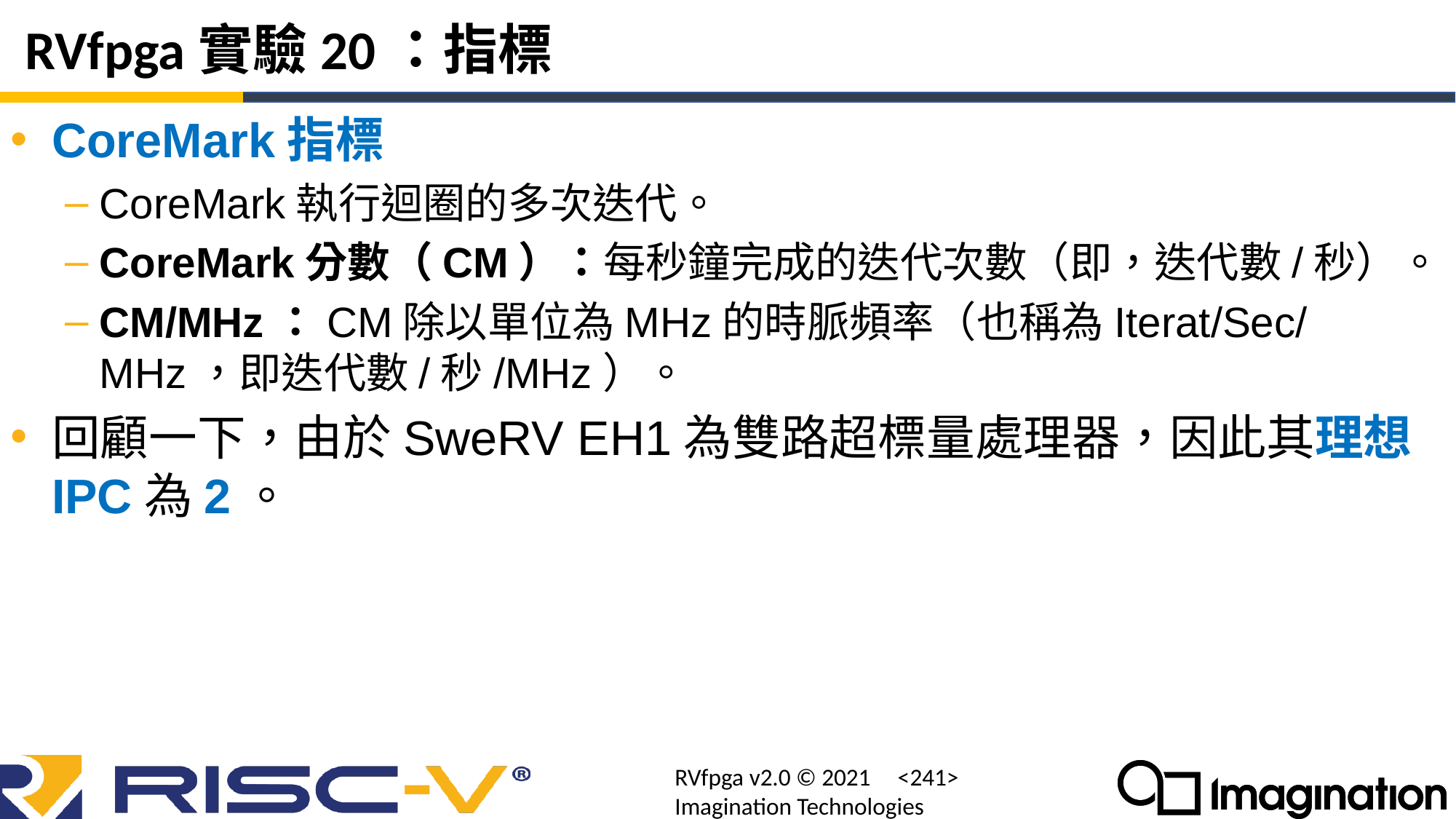

# RVfpga實驗20：指標
CoreMark指標
CoreMark執行迴圈的多次迭代。
CoreMark分數（CM）：每秒鐘完成的迭代次數（即，迭代數/秒）。
CM/MHz：CM除以單位為MHz的時脈頻率（也稱為Iterat/Sec/MHz，即迭代數/秒/MHz）。
回顧一下，由於SweRV EH1為雙路超標量處理器，因此其理想IPC為2。